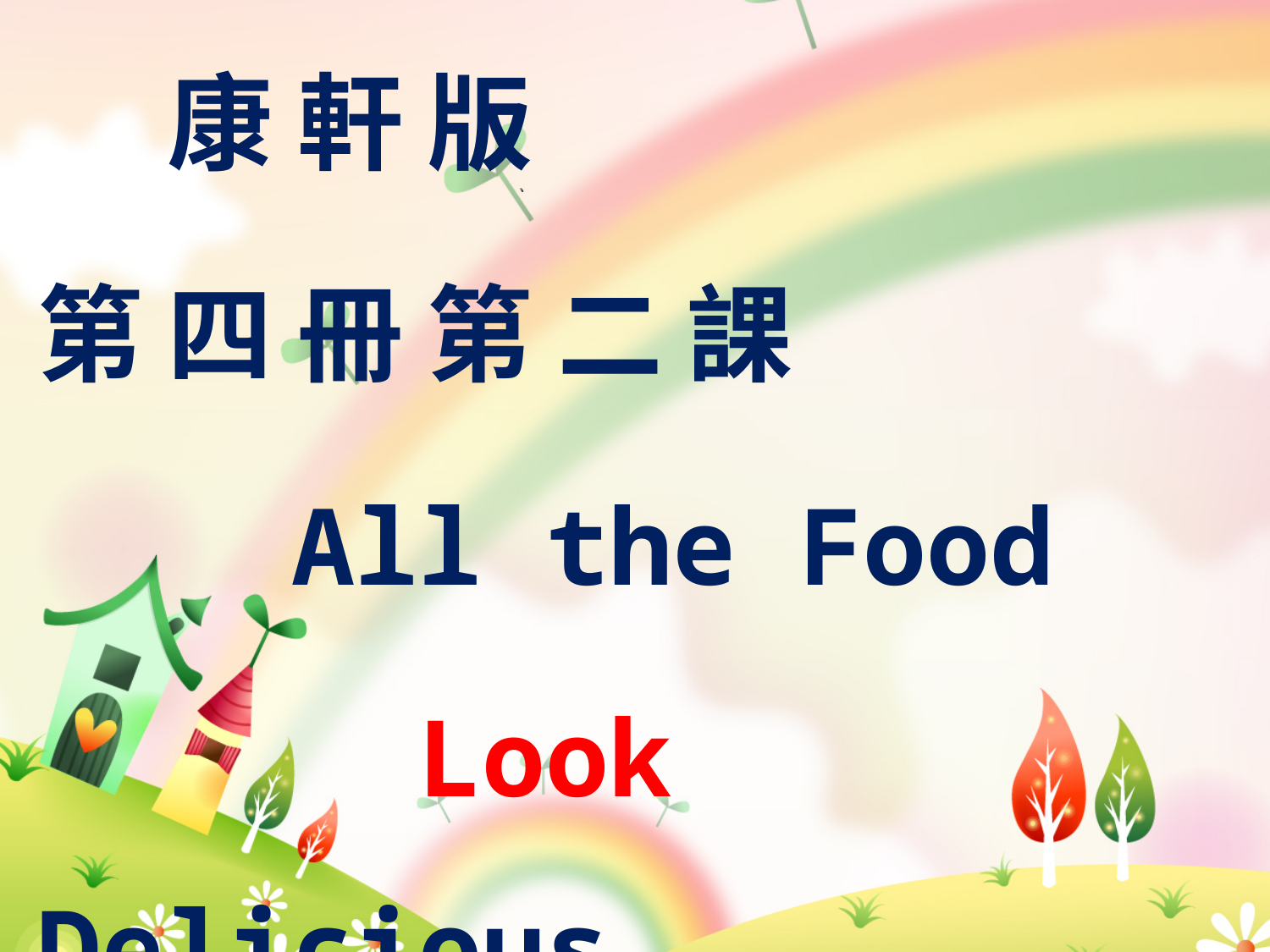

康 軒 版
第 四 冊 第 二 課
    All the Food
      Look Delicious